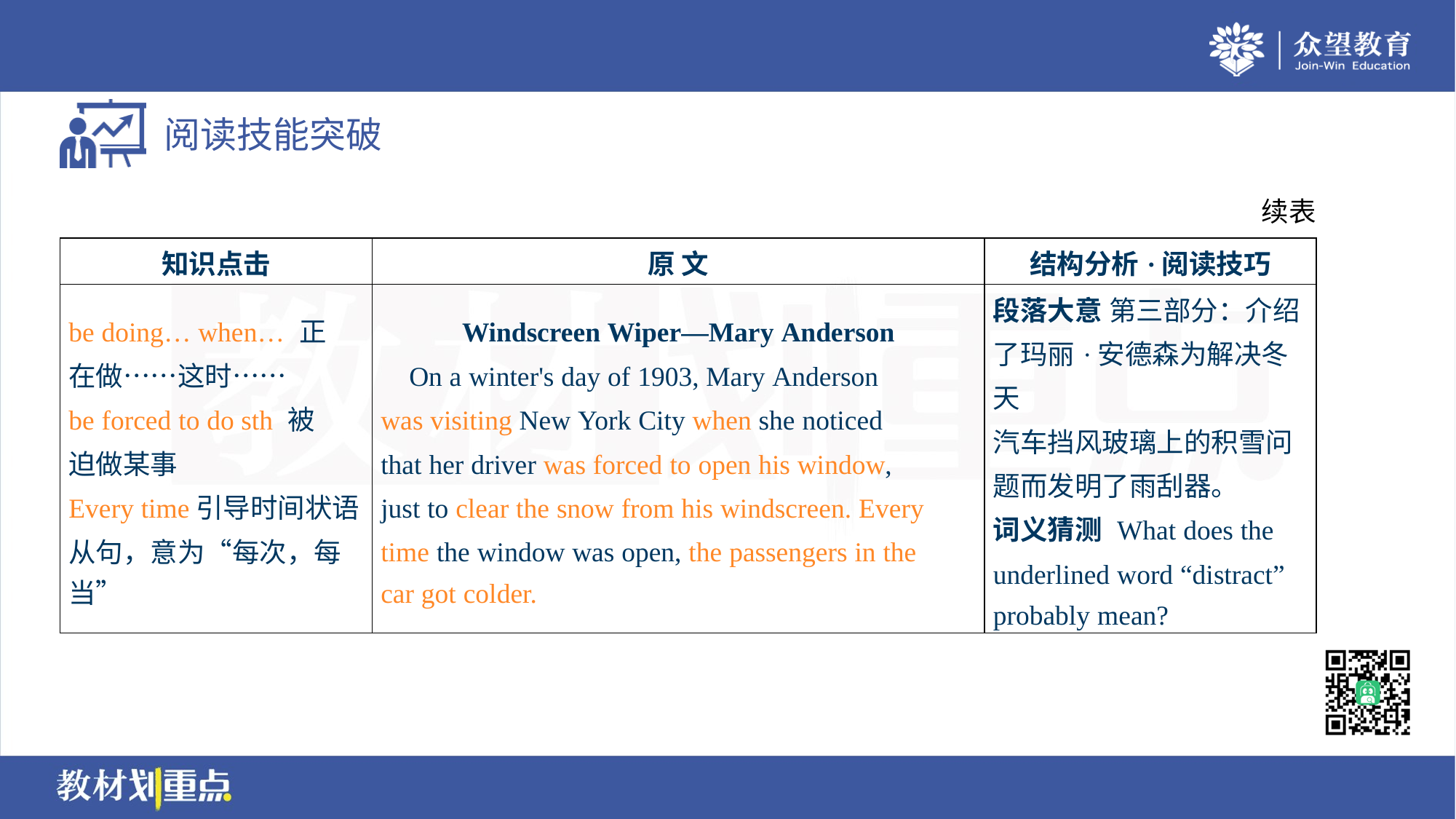

续表
| 知识点击 | 原 文 | 结构分析·阅读技巧 |
| --- | --- | --- |
| be doing… when… 正 在做……这时…… be forced to do sth 被 迫做某事 Every time引导时间状语 从句，意为“每次，每 当” | Windscreen Wiper—Mary Anderson On a winter's day of 1903, Mary Anderson was visiting New York City when she noticed that her driver was forced to open his window, just to clear the snow from his windscreen. Every time the window was open, the passengers in the car got colder. | 段落大意 第三部分：介绍 了玛丽·安德森为解决冬天 汽车挡风玻璃上的积雪问 题而发明了雨刮器。 词义猜测 What does the underlined word “distract” probably mean? |